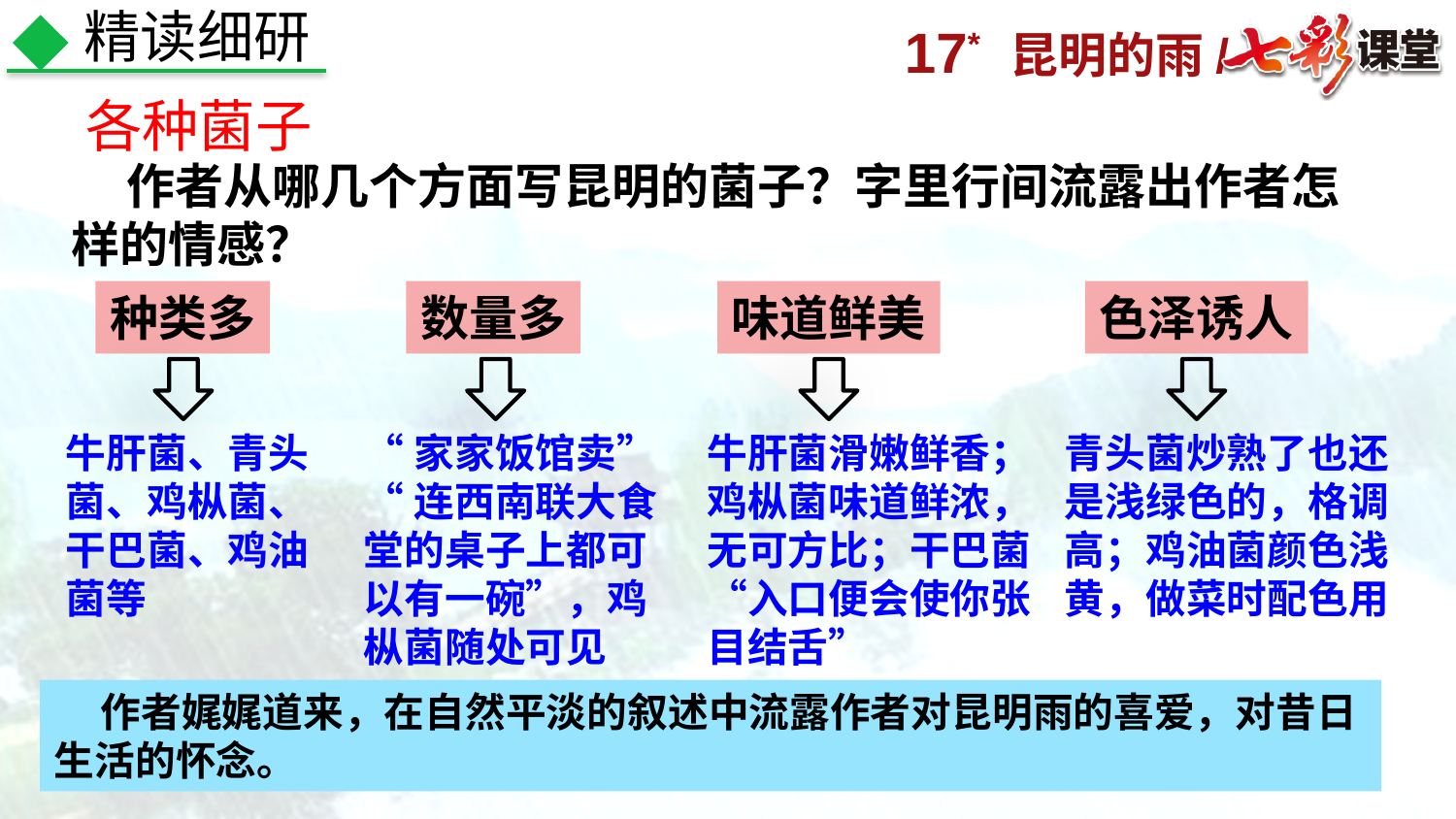

精读细研

各种菌子
    作者从哪几个方面写昆明的菌子？字里行间流露出作者怎样的情感？
种类多
数量多
味道鲜美
色泽诱人

牛肝菌、青头菌、鸡枞菌、干巴菌、鸡油菌等
“家家饭馆卖”
“连西南联大食堂的桌子上都可以有一碗”，鸡枞菌随处可见
牛肝菌滑嫩鲜香；鸡枞菌味道鲜浓，无可方比；干巴菌“入口便会使你张目结舌”
青头菌炒熟了也还是浅绿色的，格调高；鸡油菌颜色浅黄，做菜时配色用
    作者娓娓道来，在自然平淡的叙述中流露作者对昆明雨的喜爱，对昔日生活的怀念。